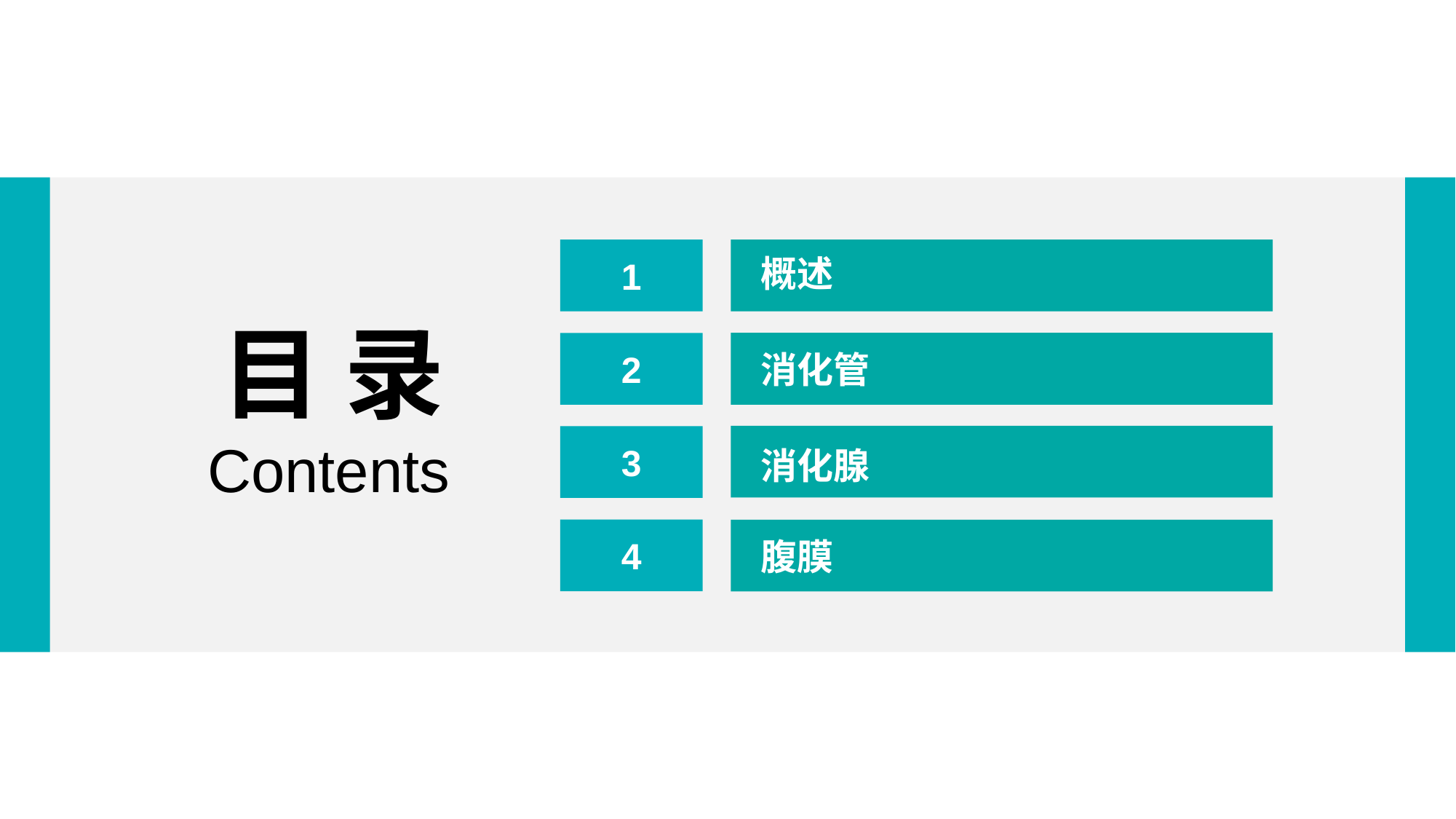

1

概述
目 录

2
消化管

3
Contents
消化腺
4

腹膜